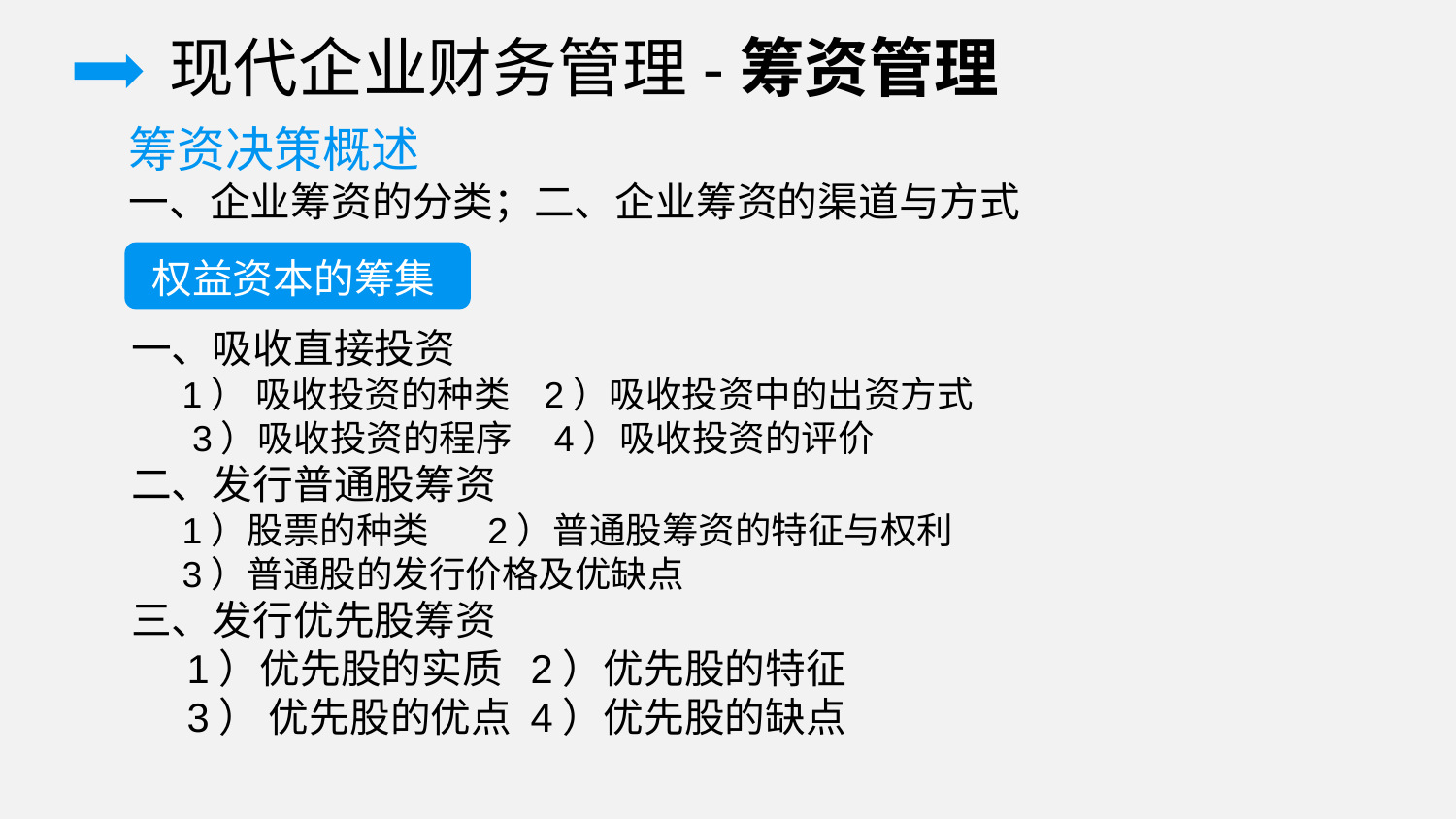

现代企业财务管理-筹资管理
筹资决策概述
一、企业筹资的分类；二、企业筹资的渠道与方式
权益资本的筹集

一、吸收直接投资
     1） 吸收投资的种类   2）吸收投资中的出资方式
      3）吸收投资的程序    4）吸收投资的评价
二、发行普通股筹资
     1）股票的种类      2）普通股筹资的特征与权利
     3）普通股的发行价格及优缺点
三、发行优先股筹资
     1）优先股的实质  2）优先股的特征
     3） 优先股的优点 4）优先股的缺点